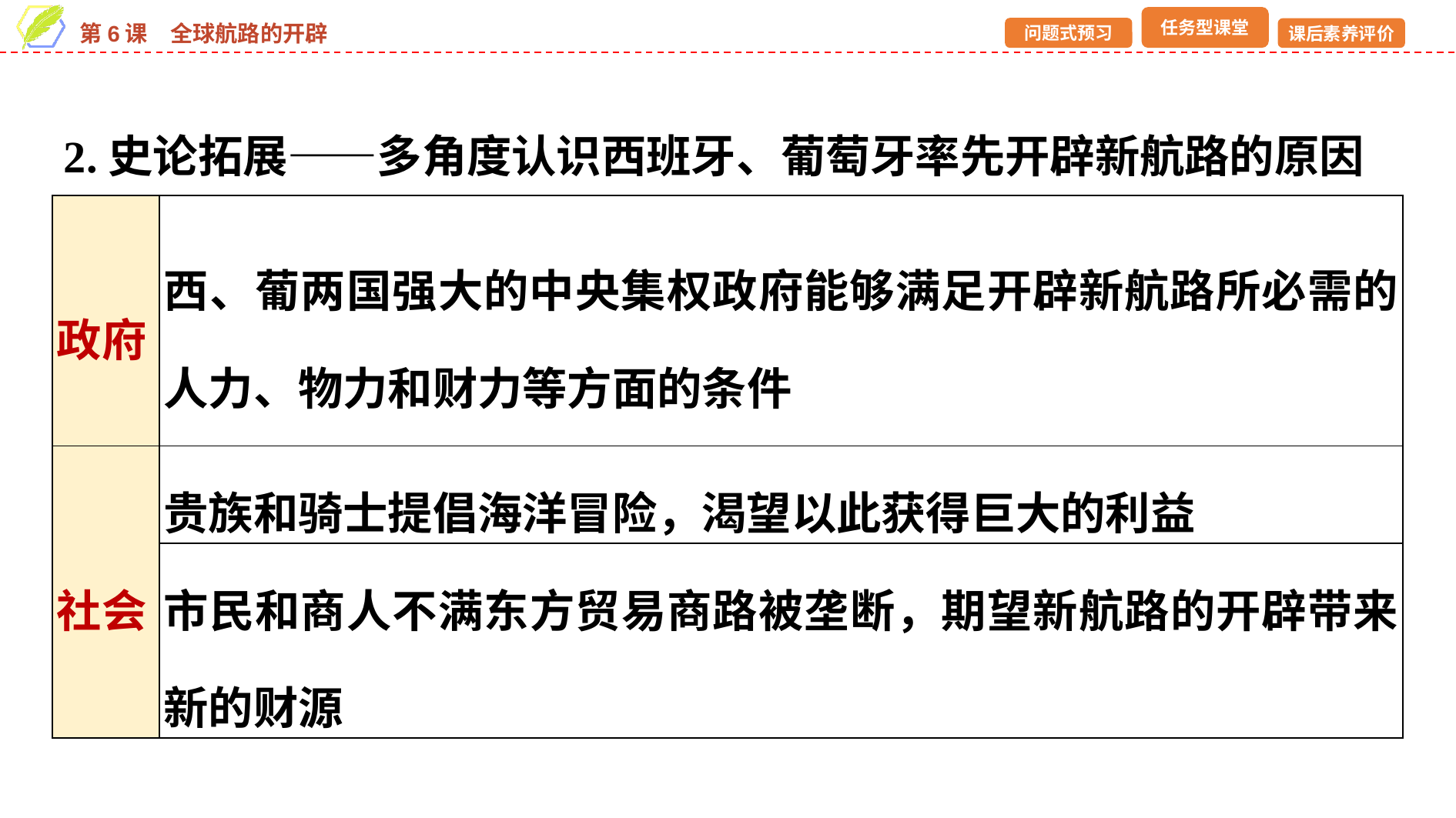

2.史论拓展——多角度认识西班牙、葡萄牙率先开辟新航路的原因
| 政府 | 西、葡两国强大的中央集权政府能够满足开辟新航路所必需的人力、物力和财力等方面的条件 |
| --- | --- |
| 社会 | 贵族和骑士提倡海洋冒险，渴望以此获得巨大的利益 |
|  | 市民和商人不满东方贸易商路被垄断，期望新航路的开辟带来新的财源 |